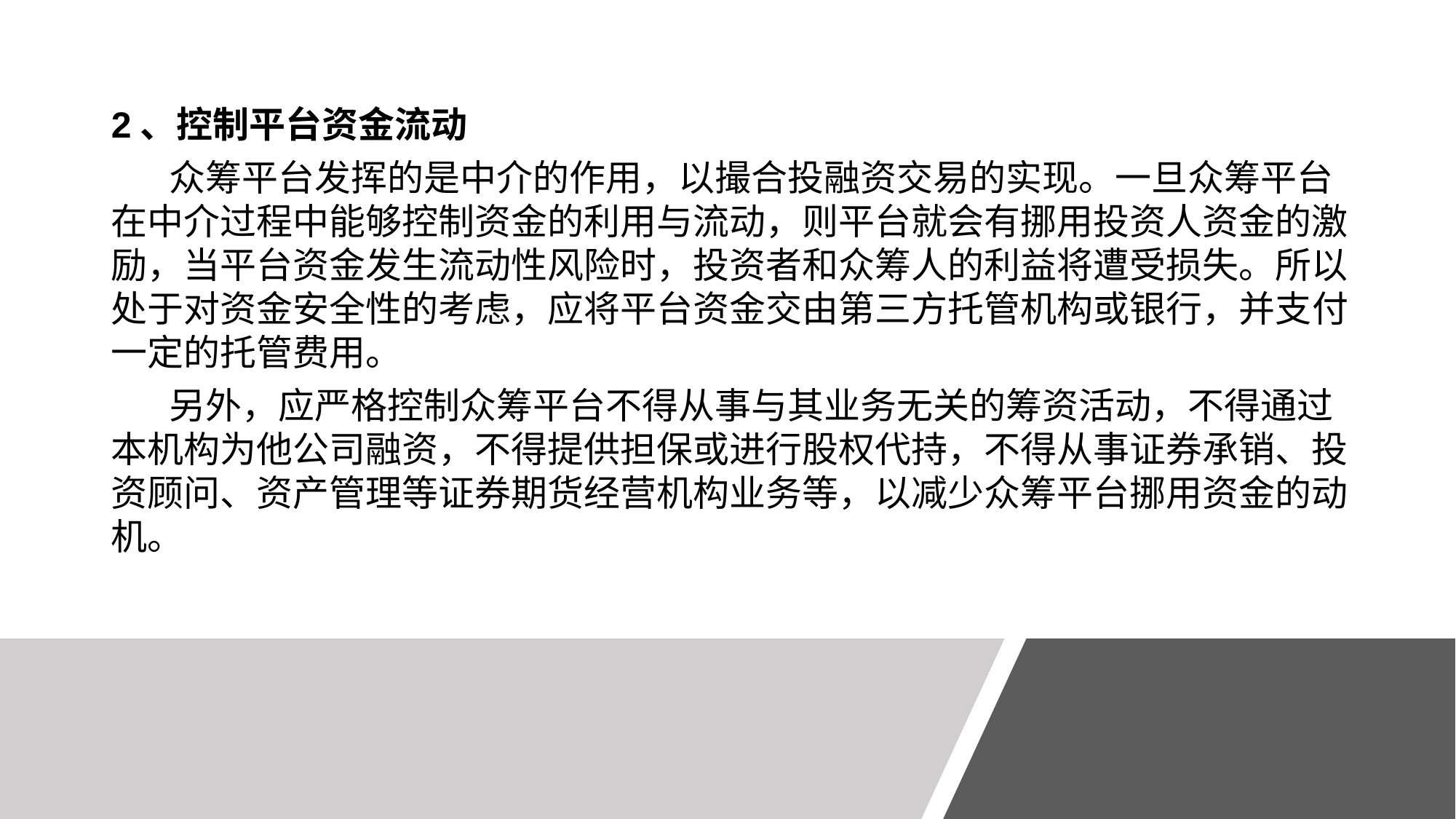

2、控制平台资金流动
      众筹平台发挥的是中介的作用，以撮合投融资交易的实现。一旦众筹平台在中介过程中能够控制资金的利用与流动，则平台就会有挪用投资人资金的激励，当平台资金发生流动性风险时，投资者和众筹人的利益将遭受损失。所以处于对资金安全性的考虑，应将平台资金交由第三方托管机构或银行，并支付一定的托管费用。
      另外，应严格控制众筹平台不得从事与其业务无关的筹资活动，不得通过本机构为他公司融资，不得提供担保或进行股权代持，不得从事证券承销、投资顾问、资产管理等证券期货经营机构业务等，以减少众筹平台挪用资金的动机。